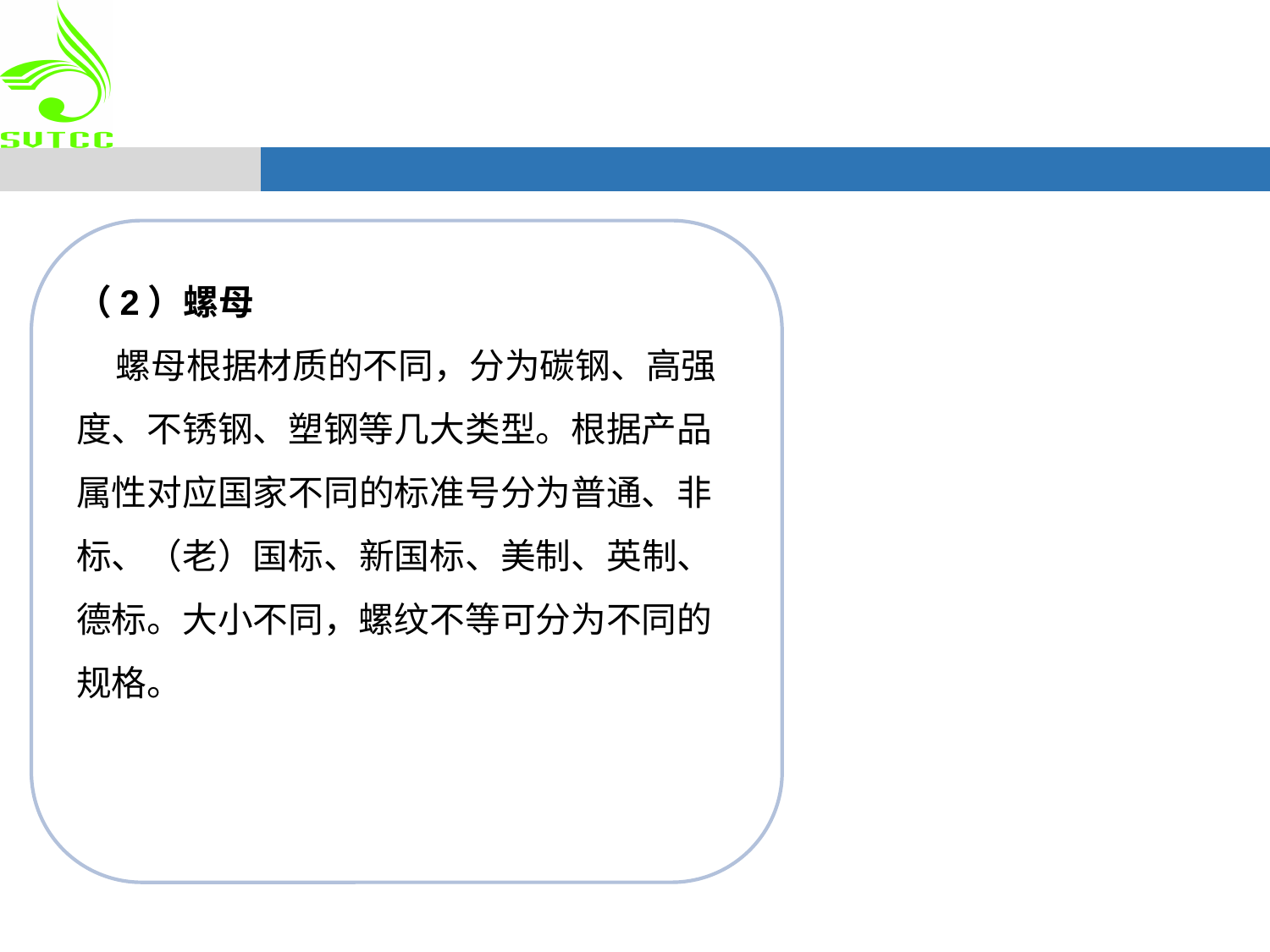

（2）螺母
    螺母根据材质的不同，分为碳钢、高强度、不锈钢、塑钢等几大类型。根据产品属性对应国家不同的标准号分为普通、非标、（老）国标、新国标、美制、英制、德标。大小不同，螺纹不等可分为不同的规格。